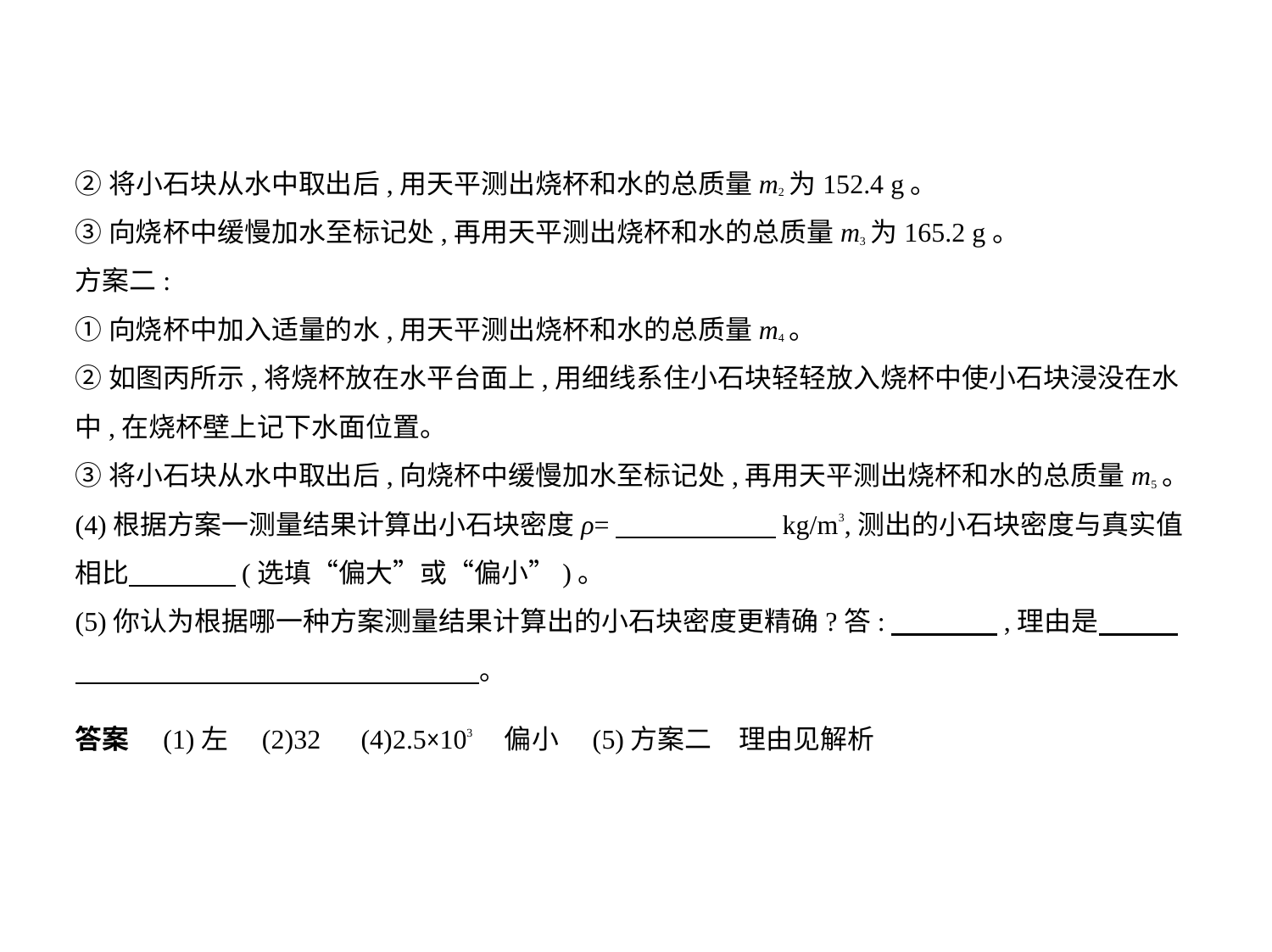

②将小石块从水中取出后,用天平测出烧杯和水的总质量m2为152.4 g。
③向烧杯中缓慢加水至标记处,再用天平测出烧杯和水的总质量m3为165.2 g。
方案二:
①向烧杯中加入适量的水,用天平测出烧杯和水的总质量m4。
②如图丙所示,将烧杯放在水平台面上,用细线系住小石块轻轻放入烧杯中使小石块浸没在水
中,在烧杯壁上记下水面位置。
③将小石块从水中取出后,向烧杯中缓慢加水至标记处,再用天平测出烧杯和水的总质量m5。
(4)根据方案一测量结果计算出小石块密度ρ=　　　　　    kg/m3,测出的小石块密度与真实值
相比　　　    (选填“偏大”或“偏小”)。
(5)你认为根据哪一种方案测量结果计算出的小石块密度更精确?答:　　　    ,理由是　　    
　　　　　　　　　　　　　　    。
答案　(1)左　(2)32　(4)2.5×103　偏小　(5)方案二　理由见解析